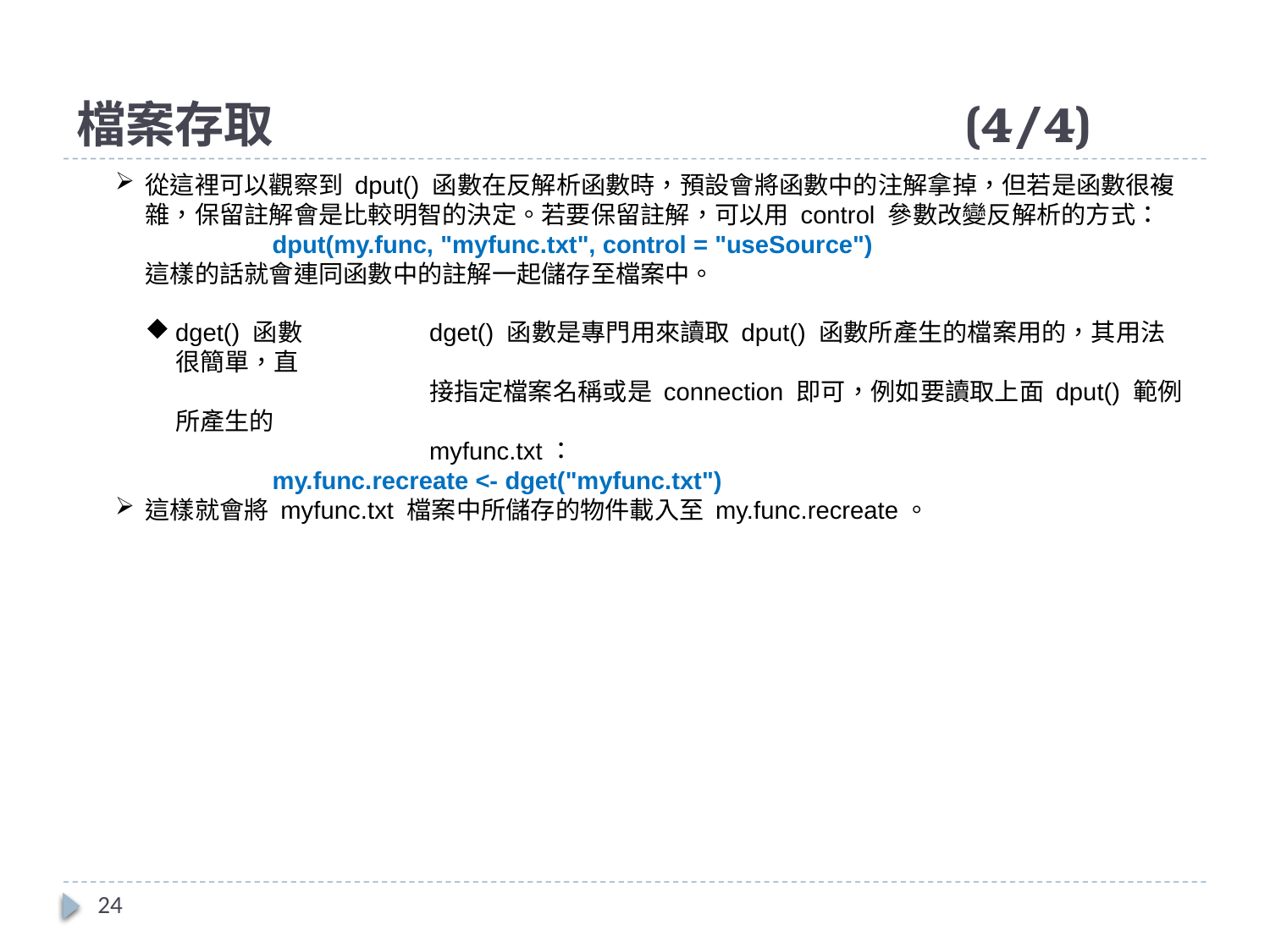

# 檔案存取						(4/4)
從這裡可以觀察到 dput() 函數在反解析函數時，預設會將函數中的注解拿掉，但若是函數很複雜，保留註解會是比較明智的決定。若要保留註解，可以用 control 參數改變反解析的方式：
dput(my.func, "myfunc.txt", control = "useSource")
這樣的話就會連同函數中的註解一起儲存至檔案中。

dget() 函數	dget() 函數是專門用來讀取 dput() 函數所產生的檔案用的，其用法很簡單，直
		接指定檔案名稱或是 connection 即可，例如要讀取上面 dput() 範例所產生的
		myfunc.txt：
my.func.recreate <- dget("myfunc.txt")
這樣就會將 myfunc.txt 檔案中所儲存的物件載入至 my.func.recreate。
24